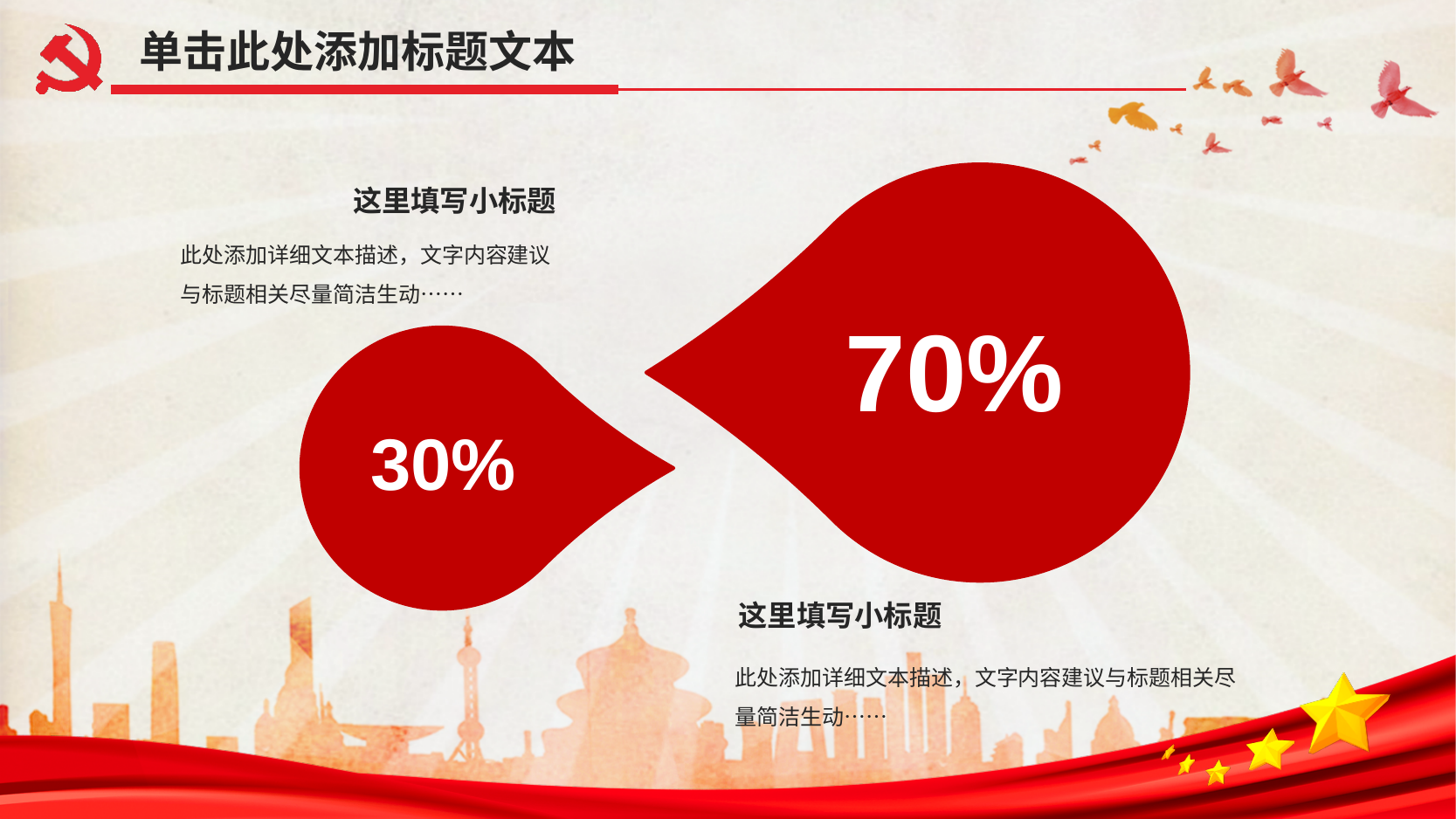

单击此处添加标题文本

这里填写小标题
此处添加详细文本描述，文字内容建议与标题相关尽量简洁生动……
70%

30%
这里填写小标题
此处添加详细文本描述，文字内容建议与标题相关尽量简洁生动……